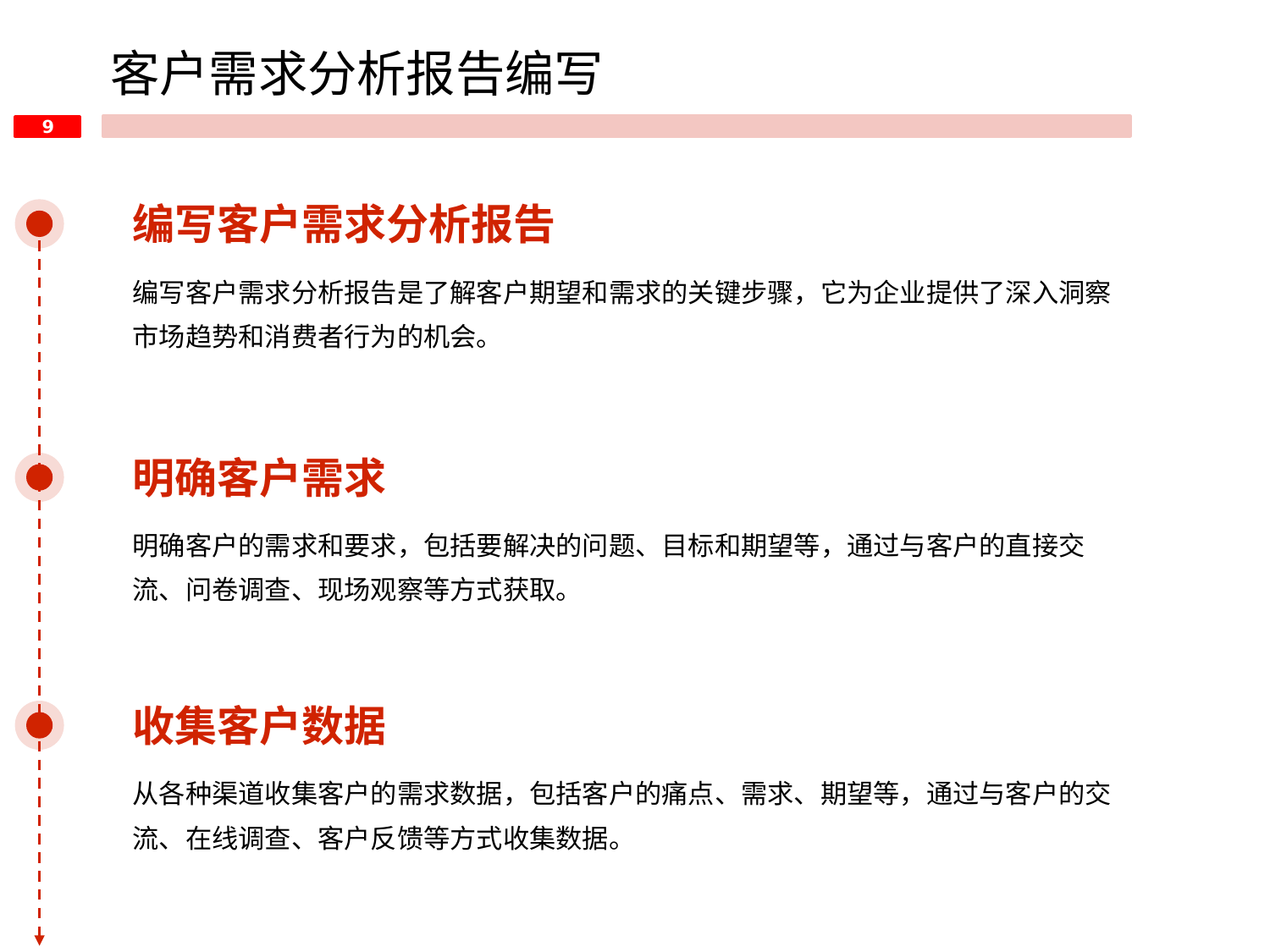

客户需求分析报告编写
9
编写客户需求分析报告

编写客户需求分析报告是了解客户期望和需求的关键步骤，它为企业提供了深入洞察市场趋势和消费者行为的机会。
明确客户需求

明确客户的需求和要求，包括要解决的问题、目标和期望等，通过与客户的直接交流、问卷调查、现场观察等方式获取。
收集客户数据

从各种渠道收集客户的需求数据，包括客户的痛点、需求、期望等，通过与客户的交流、在线调查、客户反馈等方式收集数据。